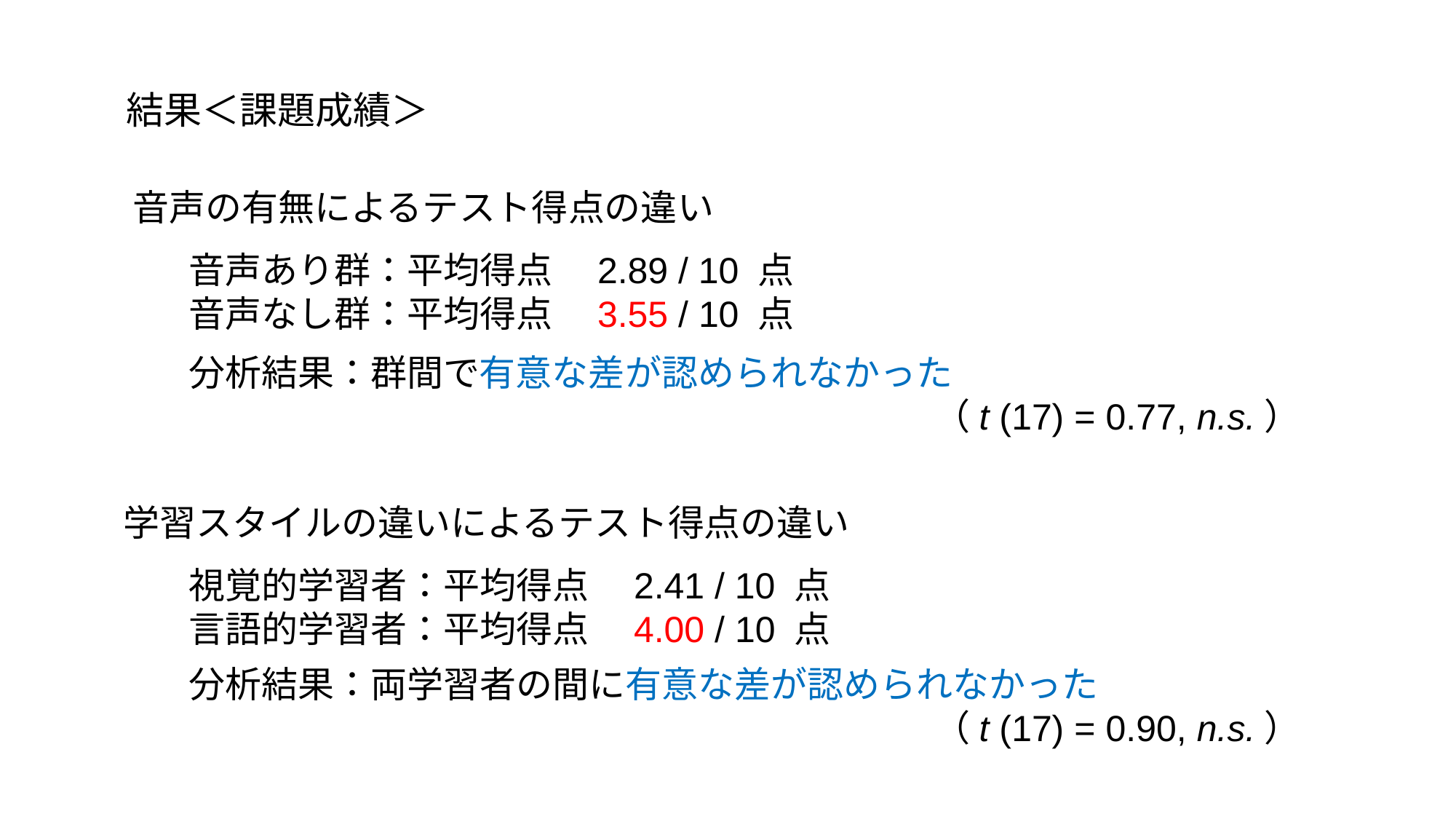

結果＜課題成績＞
音声の有無によるテスト得点の違い
音声あり群：平均得点　2.89 / 10 点
音声なし群：平均得点　3.55 / 10 点
分析結果：群間で有意な差が認められなかった
　（t (17) = 0.77, n.s.）
学習スタイルの違いによるテスト得点の違い
視覚的学習者：平均得点　2.41 / 10 点
言語的学習者：平均得点　4.00 / 10 点
分析結果：両学習者の間に有意な差が認められなかった
（t (17) = 0.90, n.s.）